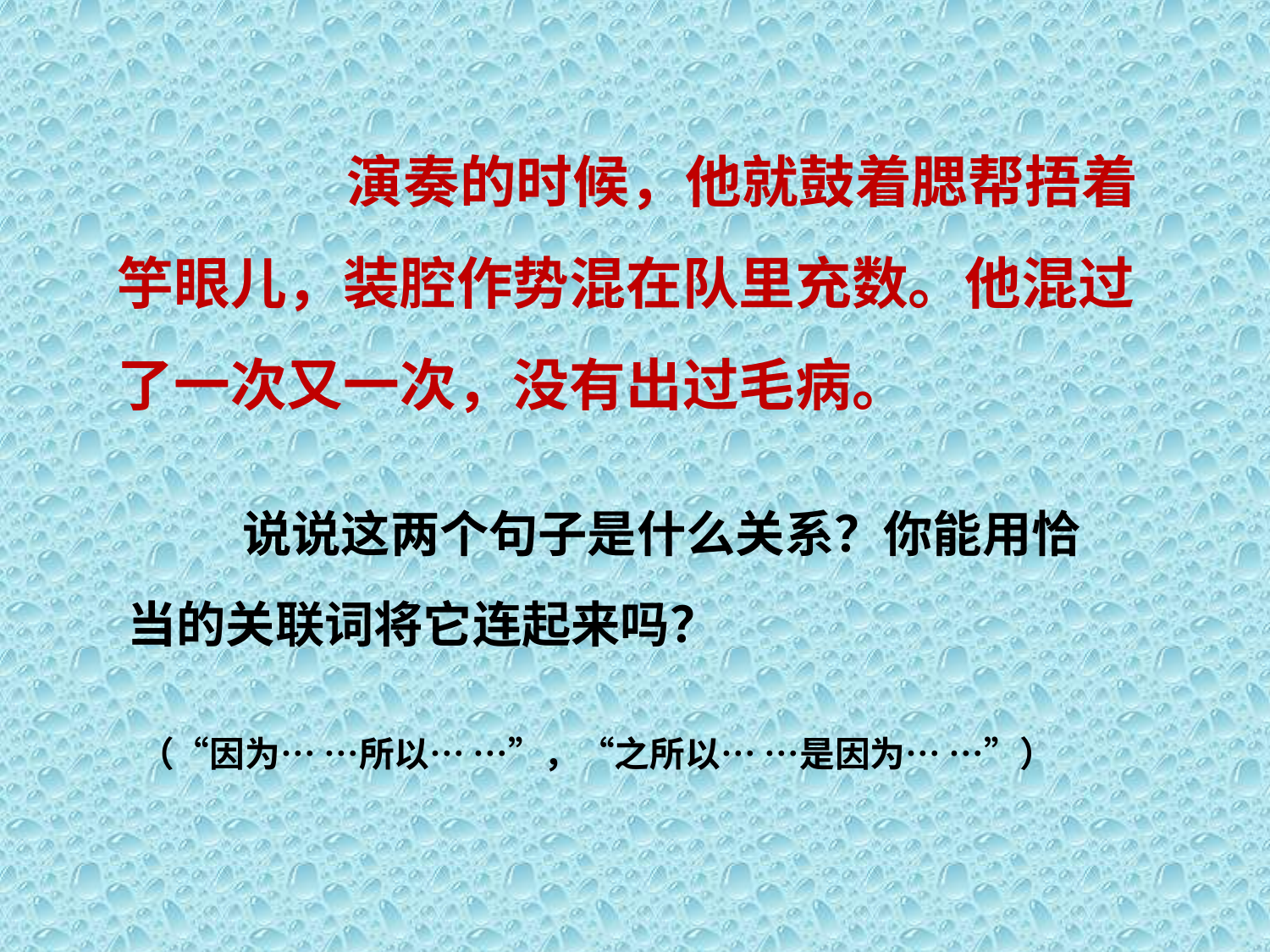

演奏的时候，他就鼓着腮帮捂着竽眼儿，装腔作势混在队里充数。他混过了一次又一次，没有出过毛病。
        说说这两个句子是什么关系？你能用恰当的关联词将它连起来吗？
（“因为… …所以… …”，“之所以… …是因为… …”）